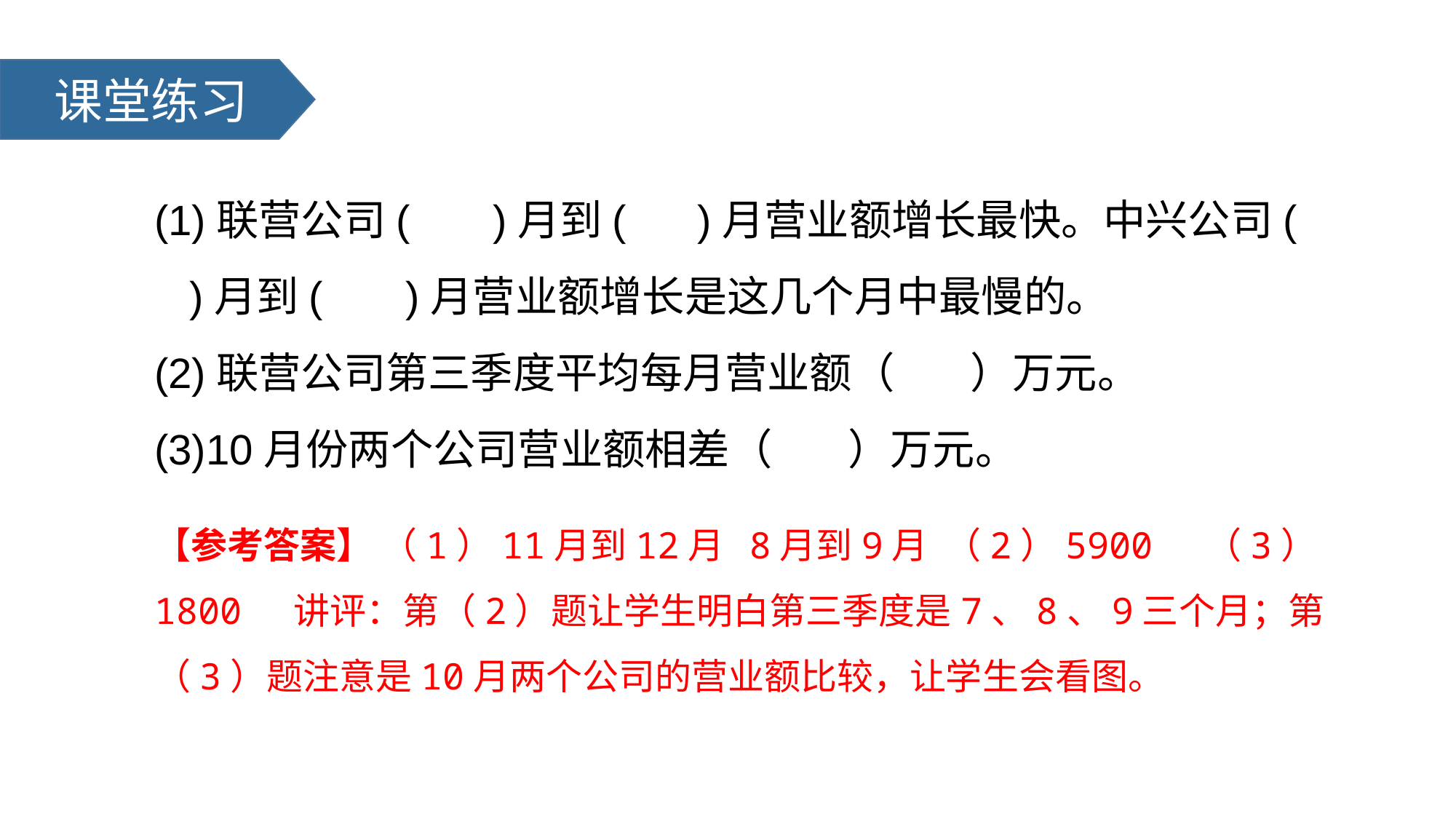

课堂练习
(1)联营公司(       )月到(      )月营业额增长最快。中兴公司(      )月到(       )月营业额增长是这几个月中最慢的。
(2)联营公司第三季度平均每月营业额（        ）万元。
(3)10月份两个公司营业额相差（        ）万元。
【参考答案】 （1）11月到12月  8月到9月  （2）5900  （3）1800  讲评：第（2）题让学生明白第三季度是7、8、9三个月；第（3）题注意是10月两个公司的营业额比较，让学生会看图。